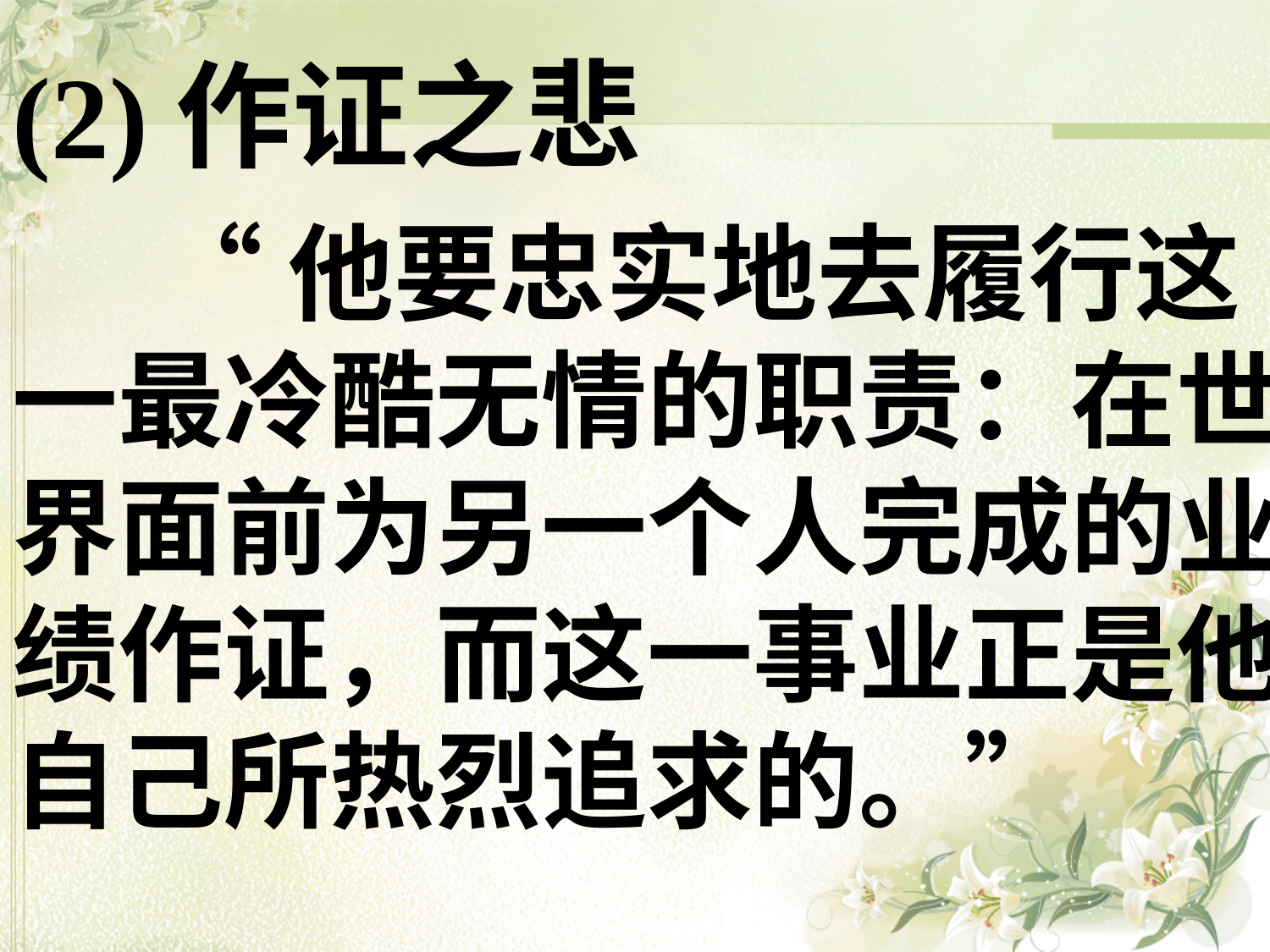

(2)作证之悲
      “他要忠实地去履行这一最冷酷无情的职责：在世界面前为另一个人完成的业绩作证，而这一事业正是他自己所热烈追求的。”